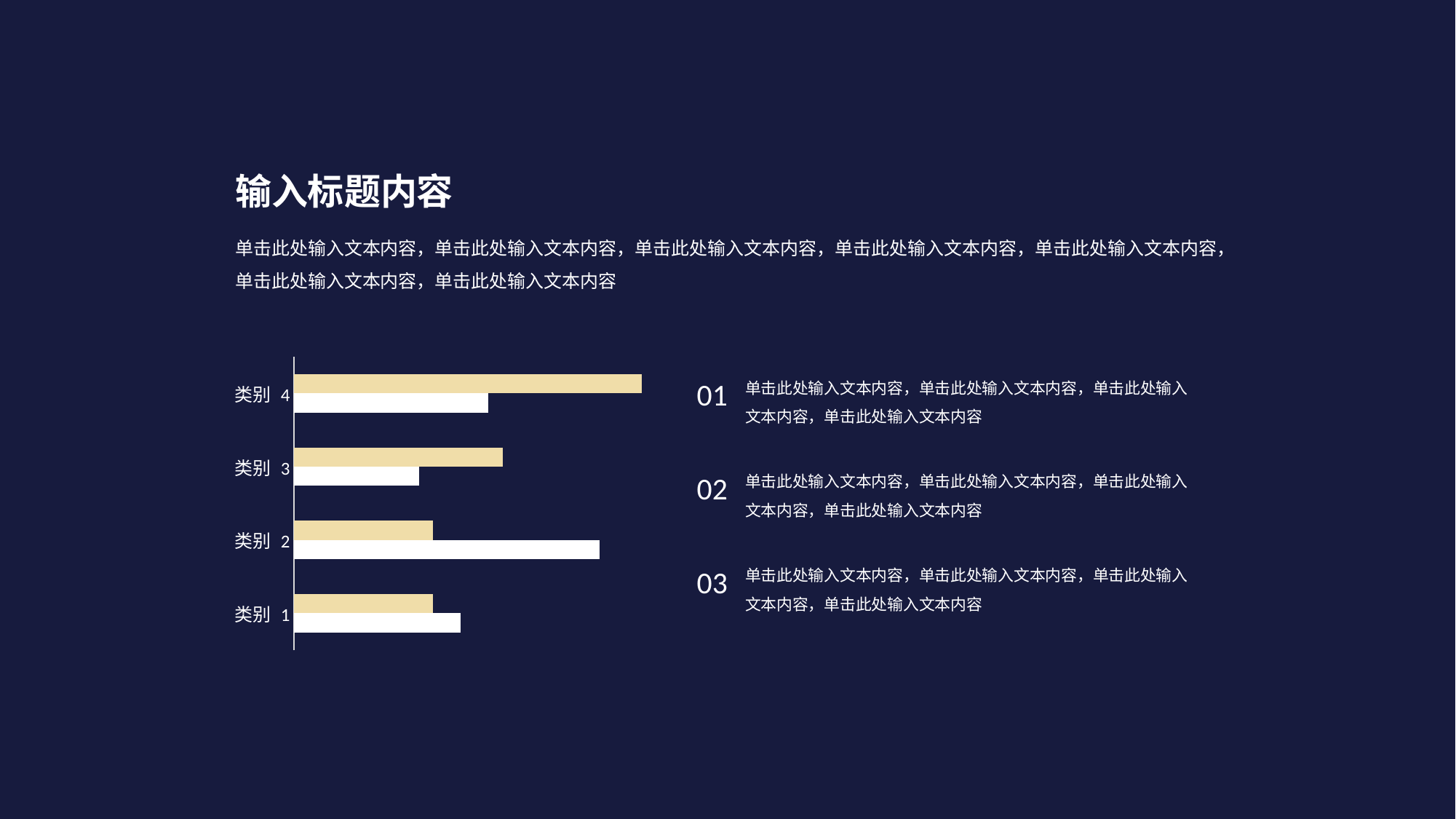

输入标题内容
单击此处输入文本内容，单击此处输入文本内容，单击此处输入文本内容，单击此处输入文本内容，单击此处输入文本内容，单击此处输入文本内容，单击此处输入文本内容

### Chart

| Category | 系列 2 | 系列 3 |
|---|---|---|
| 类别 1 | 2.4 | 2.0 |
| 类别 2 | 4.4 | 2.0 |
| 类别 3 | 1.8 | 3.0 |
| 类别 4 | 2.8 | 5.0 |
单击此处输入文本内容，单击此处输入文本内容，单击此处输入文本内容，单击此处输入文本内容
01
单击此处输入文本内容，单击此处输入文本内容，单击此处输入文本内容，单击此处输入文本内容
02
单击此处输入文本内容，单击此处输入文本内容，单击此处输入文本内容，单击此处输入文本内容
03